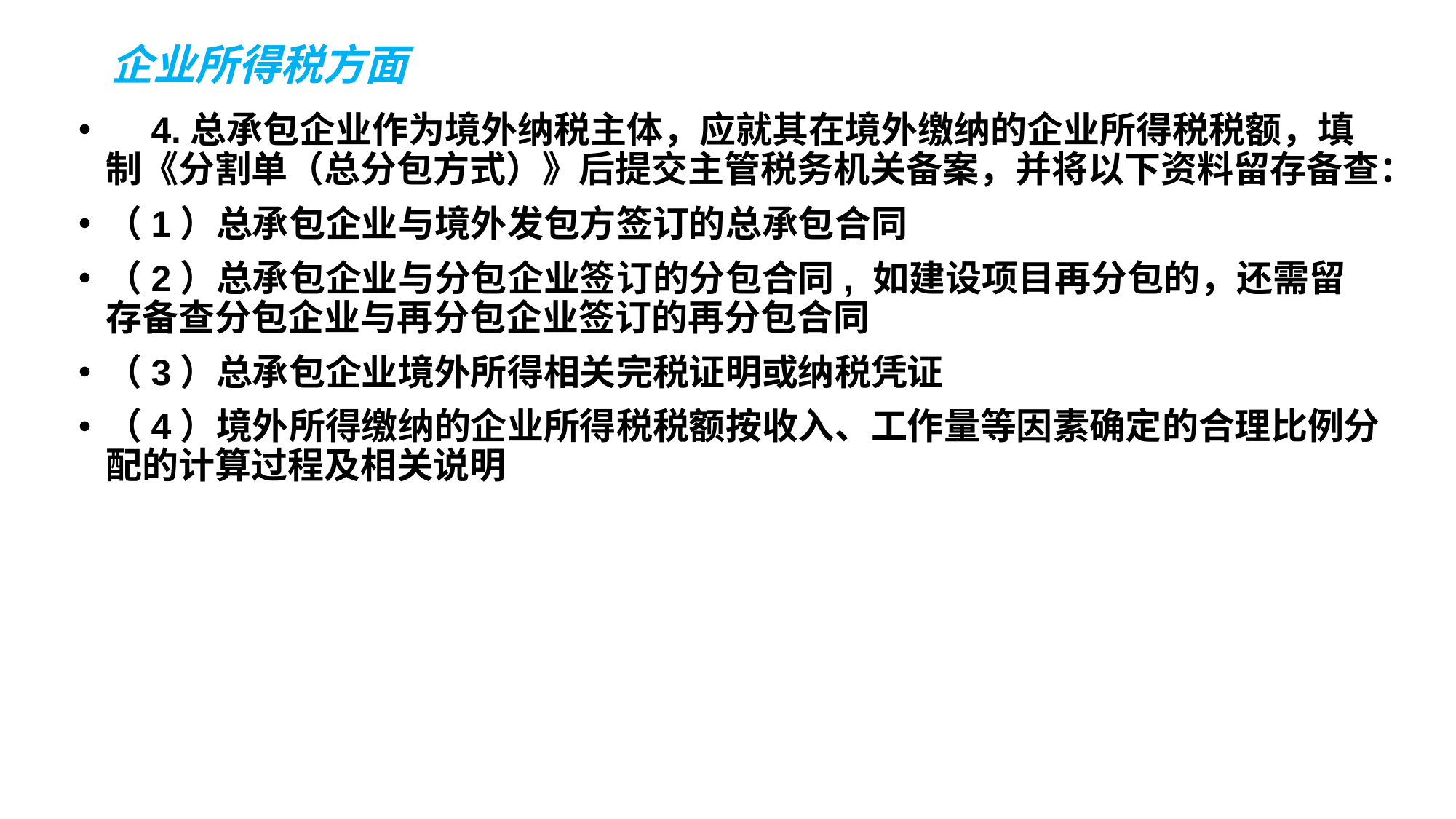

# 企业所得税方面
　4.总承包企业作为境外纳税主体，应就其在境外缴纳的企业所得税税额，填制《分割单（总分包方式）》后提交主管税务机关备案，并将以下资料留存备查：
（1）总承包企业与境外发包方签订的总承包合同
（2）总承包企业与分包企业签订的分包合同, 如建设项目再分包的，还需留存备查分包企业与再分包企业签订的再分包合同
（3）总承包企业境外所得相关完税证明或纳税凭证
（4）境外所得缴纳的企业所得税税额按收入、工作量等因素确定的合理比例分配的计算过程及相关说明